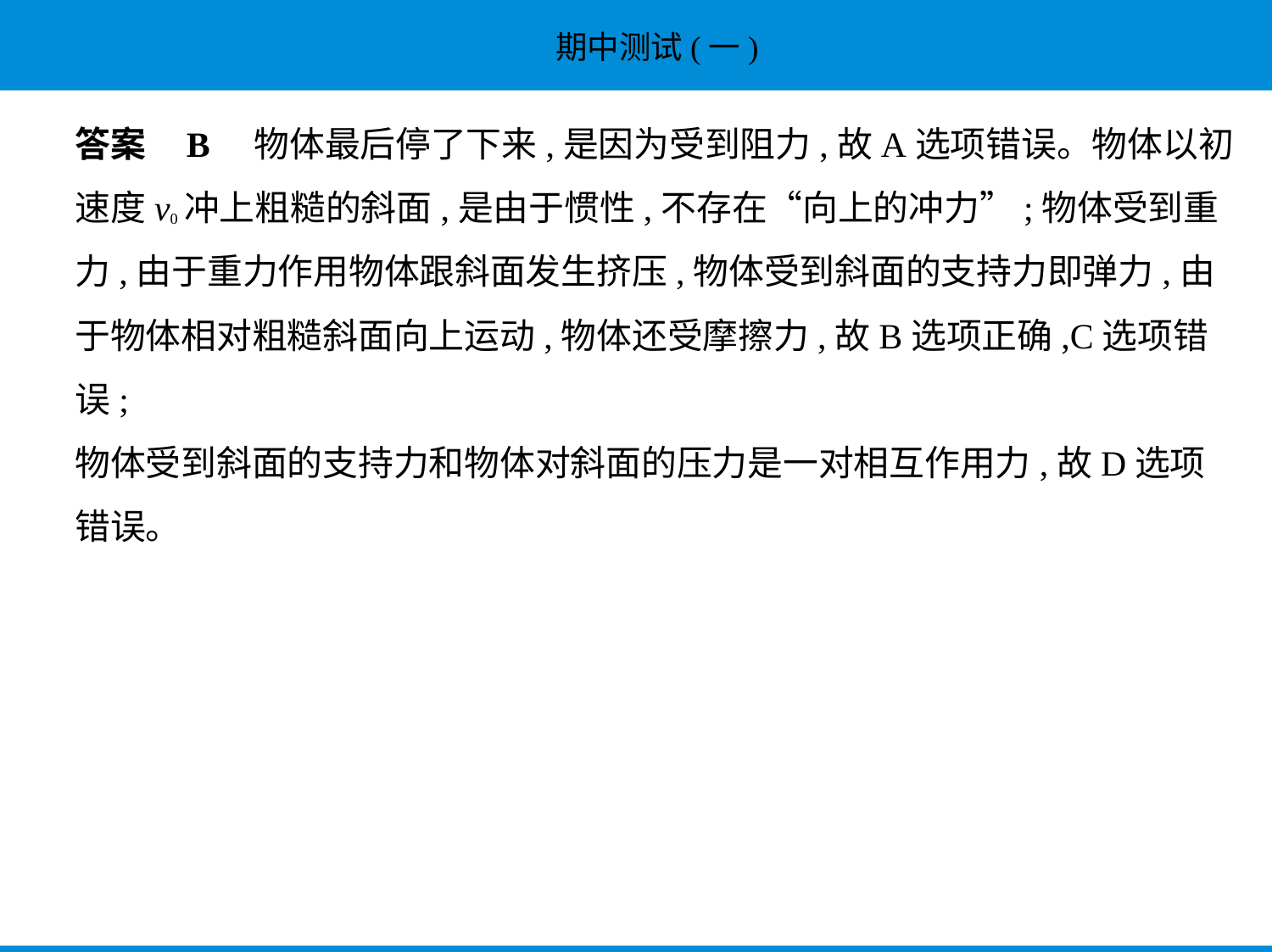

答案    B　物体最后停了下来,是因为受到阻力,故A选项错误。物体以初
速度v0冲上粗糙的斜面,是由于惯性,不存在“向上的冲力”;物体受到重
力,由于重力作用物体跟斜面发生挤压,物体受到斜面的支持力即弹力,由
于物体相对粗糙斜面向上运动,物体还受摩擦力,故B选项正确,C选项错误;
物体受到斜面的支持力和物体对斜面的压力是一对相互作用力,故D选项
错误。